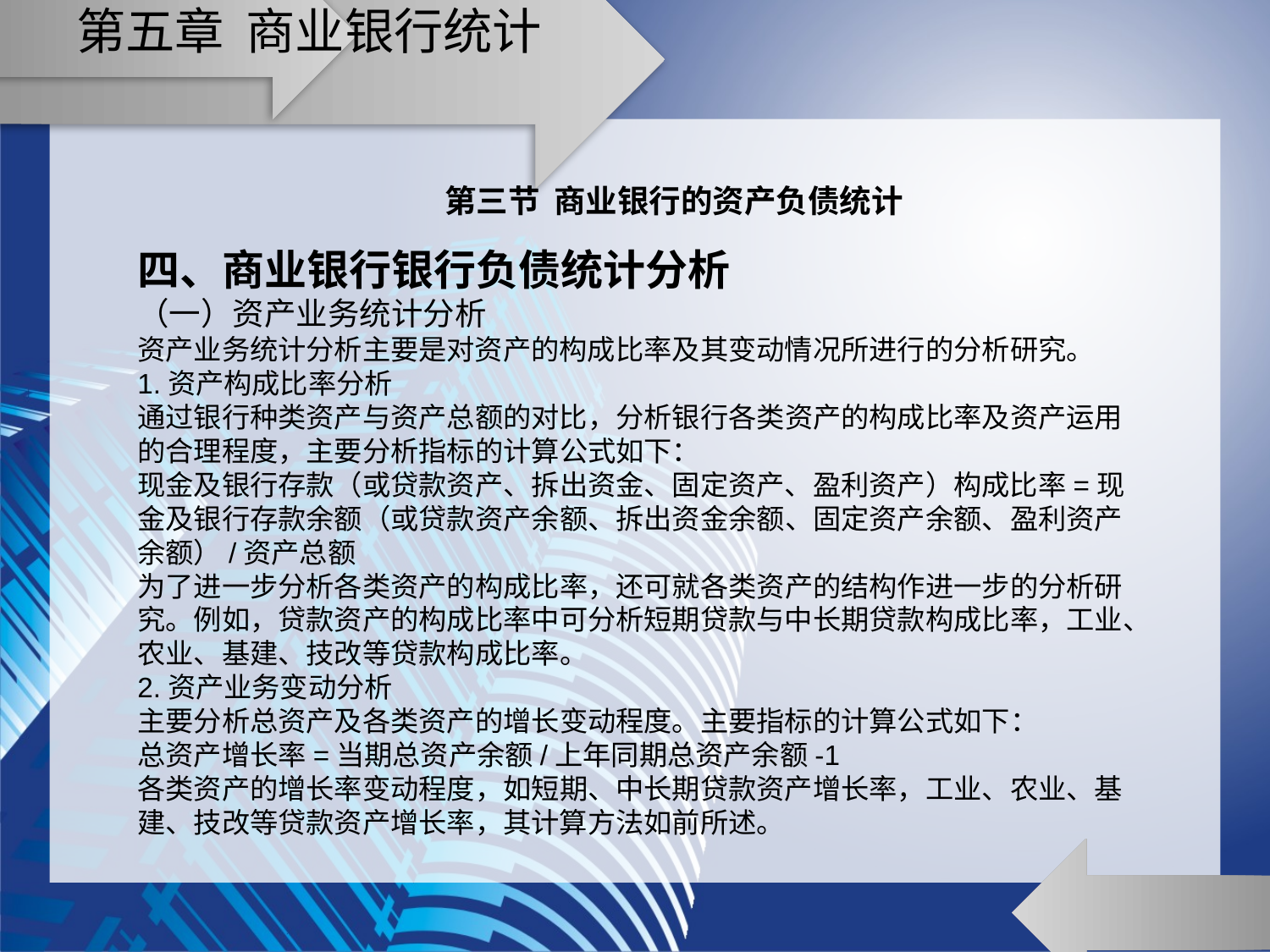

# 第五章  商业银行统计
第三节  商业银行的资产负债统计
四、商业银行银行负债统计分析
（一）资产业务统计分析
资产业务统计分析主要是对资产的构成比率及其变动情况所进行的分析研究。
1.资产构成比率分析
通过银行种类资产与资产总额的对比，分析银行各类资产的构成比率及资产运用的合理程度，主要分析指标的计算公式如下：
现金及银行存款（或贷款资产、拆出资金、固定资产、盈利资产）构成比率=现金及银行存款余额（或贷款资产余额、拆出资金余额、固定资产余额、盈利资产余额）/资产总额
为了进一步分析各类资产的构成比率，还可就各类资产的结构作进一步的分析研究。例如，贷款资产的构成比率中可分析短期贷款与中长期贷款构成比率，工业、农业、基建、技改等贷款构成比率。
2.资产业务变动分析
主要分析总资产及各类资产的增长变动程度。主要指标的计算公式如下：
总资产增长率=当期总资产余额/上年同期总资产余额-1
各类资产的增长率变动程度，如短期、中长期贷款资产增长率，工业、农业、基建、技改等贷款资产增长率，其计算方法如前所述。